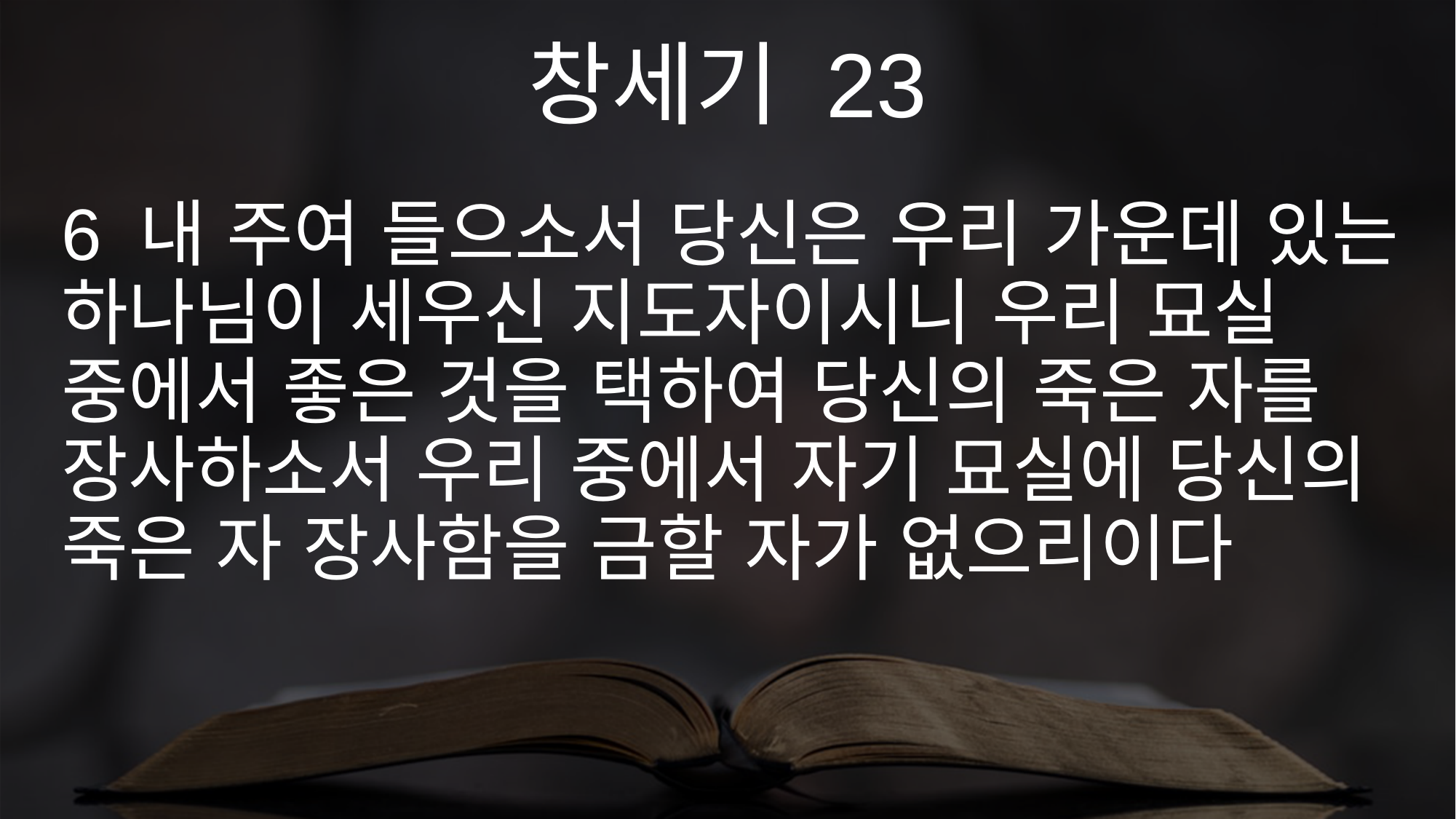

창세기 23
6 내 주여 들으소서 당신은 우리 가운데 있는 하나님이 세우신 지도자이시니 우리 묘실 중에서 좋은 것을 택하여 당신의 죽은 자를 장사하소서 우리 중에서 자기 묘실에 당신의 죽은 자 장사함을 금할 자가 없으리이다